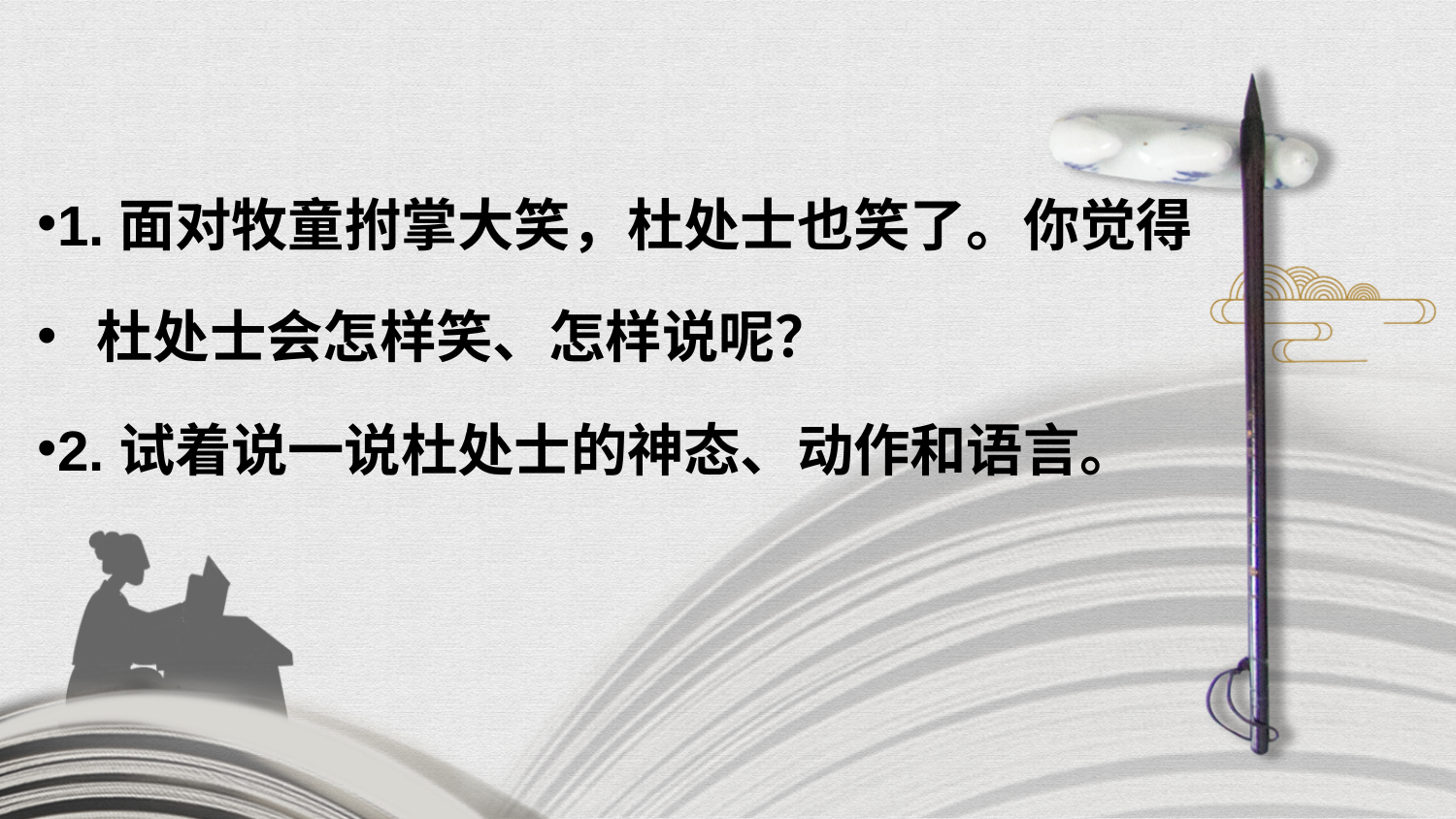

1.面对牧童拊掌大笑，杜处士也笑了。你觉得
  杜处士会怎样笑、怎样说呢？
2.试着说一说杜处士的神态、动作和语言。